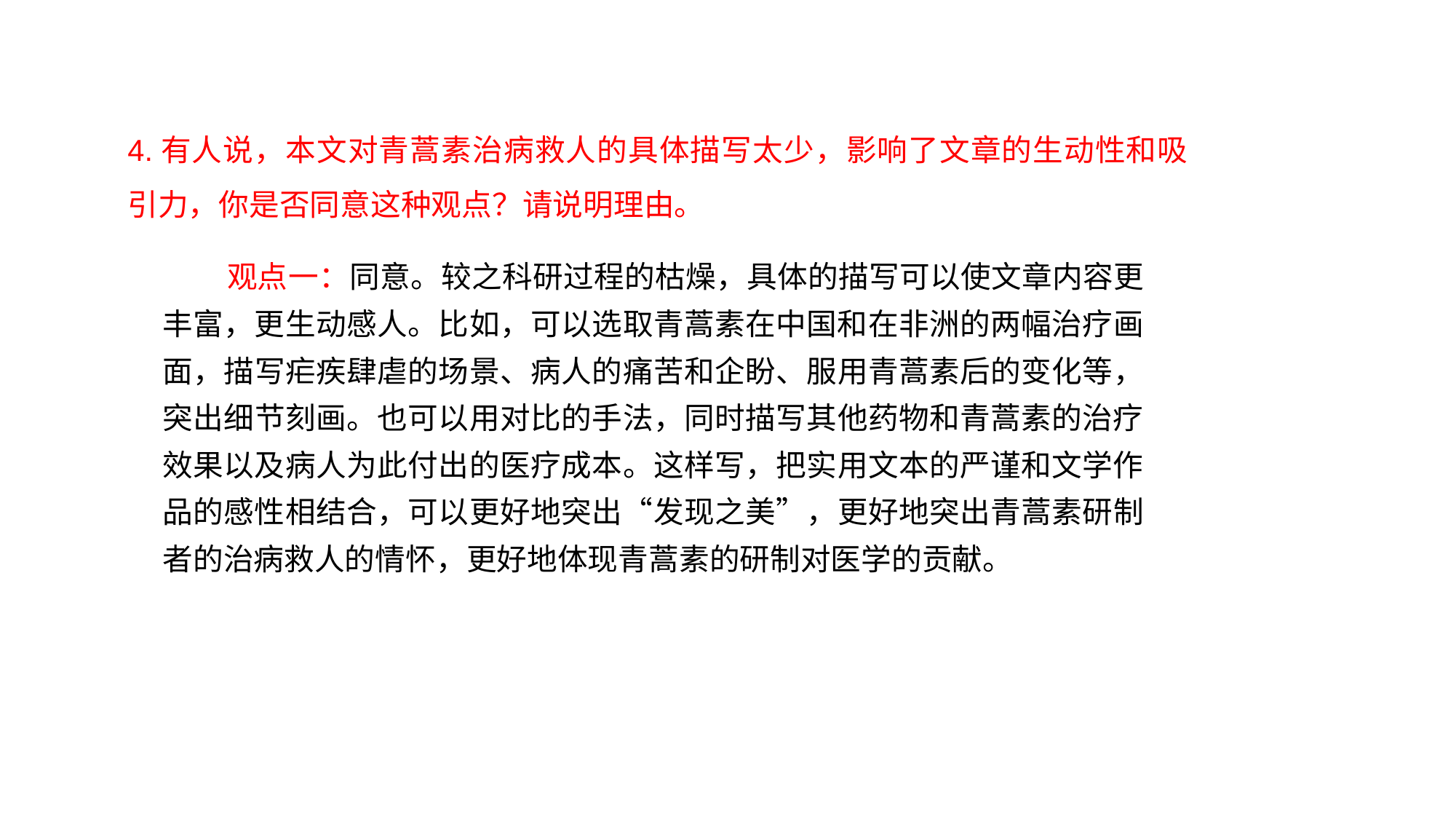

4.有人说，本文对青蒿素治病救人的具体描写太少，影响了文章的生动性和吸引力，你是否同意这种观点？请说明理由。
观点一：同意。较之科研过程的枯燥，具体的描写可以使文章内容更丰富，更生动感人。比如，可以选取青蒿素在中国和在非洲的两幅治疗画面，描写疟疾肆虐的场景、病人的痛苦和企盼、服用青蒿素后的变化等，突出细节刻画。也可以用对比的手法，同时描写其他药物和青蒿素的治疗效果以及病人为此付出的医疗成本。这样写，把实用文本的严谨和文学作品的感性相结合，可以更好地突出“发现之美”，更好地突出青蒿素研制者的治病救人的情怀，更好地体现青蒿素的研制对医学的贡献。